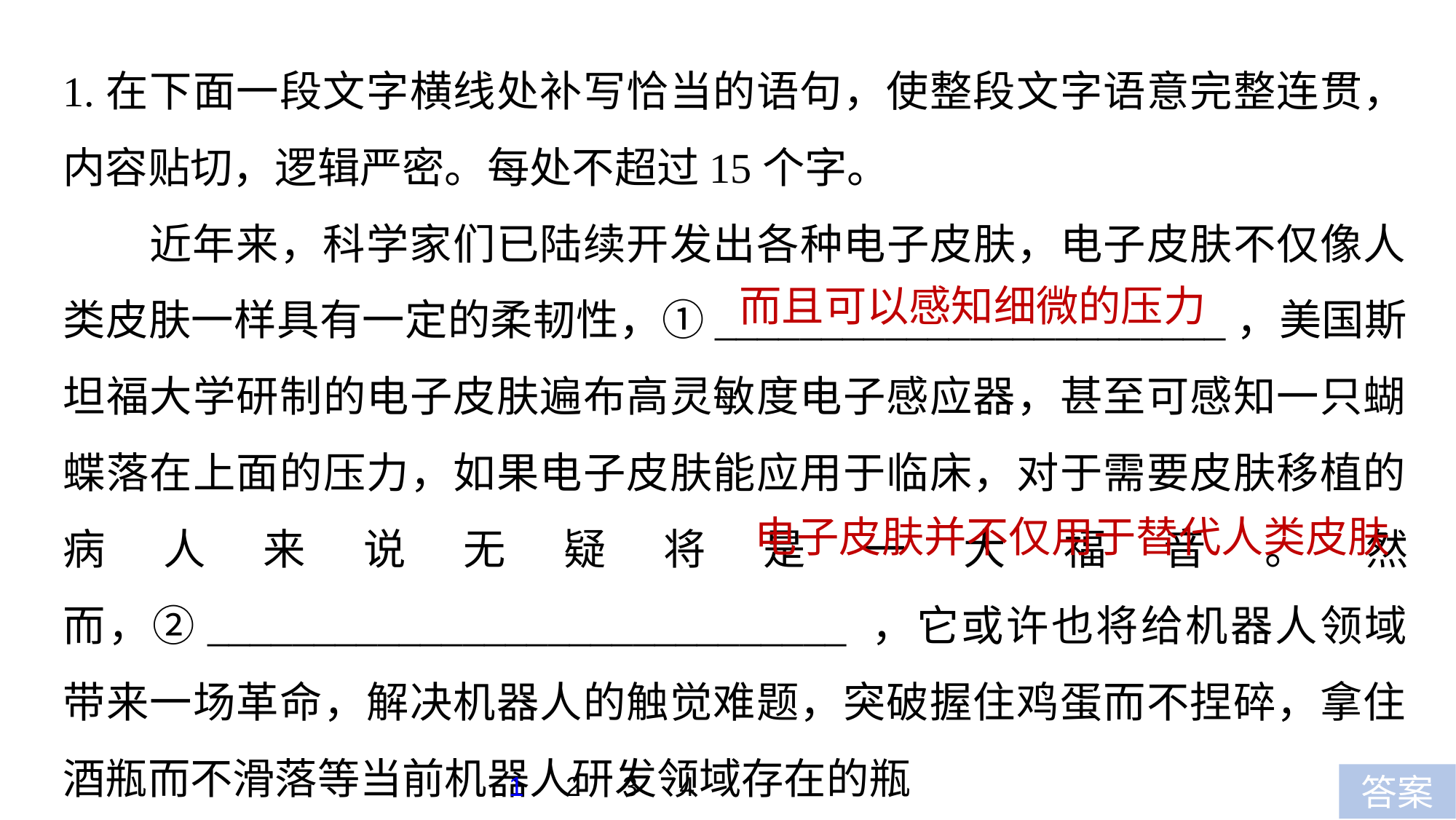

1.在下面一段文字横线处补写恰当的语句，使整段文字语意完整连贯，内容贴切，逻辑严密。每处不超过15个字。
近年来，科学家们已陆续开发出各种电子皮肤，电子皮肤不仅像人类皮肤一样具有一定的柔韧性，①________________________，美国斯坦福大学研制的电子皮肤遍布高灵敏度电子感应器，甚至可感知一只蝴蝶落在上面的压力，如果电子皮肤能应用于临床，对于需要皮肤移植的病人来说无疑将是一大福音。然而，②______________________________ ，它或许也将给机器人领域带来一场革命，解决机器人的触觉难题，突破握住鸡蛋而不捏碎，拿住酒瓶而不滑落等当前机器人研发领域存在的瓶
而且可以感知细微的压力
电子皮肤并不仅用于替代人类皮肤
1
2
3
4
答案